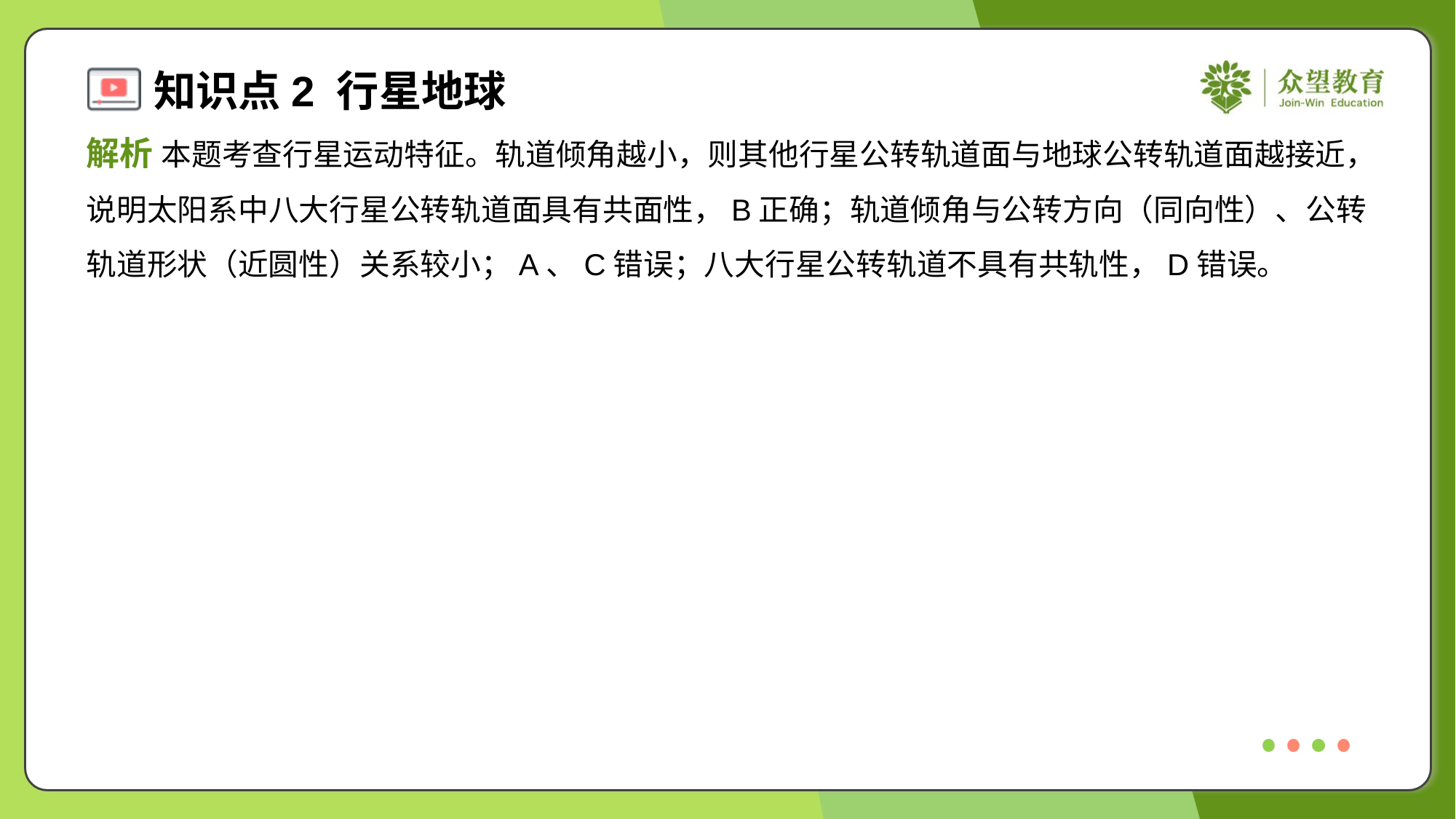

解析 本题考查行星运动特征。轨道倾角越小，则其他行星公转轨道面与地球公转轨道面越接近，
说明太阳系中八大行星公转轨道面具有共面性，B正确；轨道倾角与公转方向（同向性）、公转
轨道形状（近圆性）关系较小；A、C错误；八大行星公转轨道不具有共轨性，D错误。